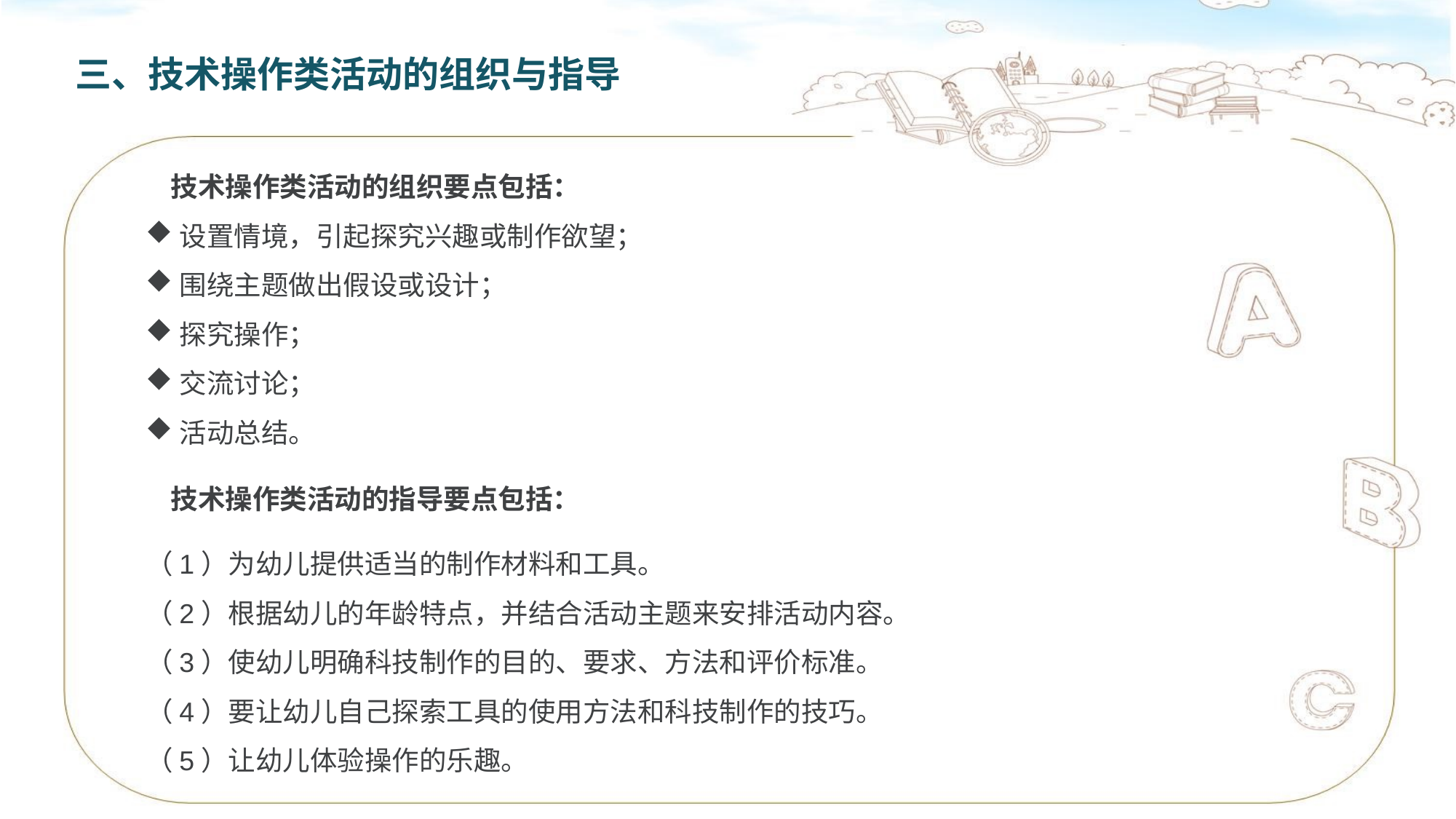

三、技术操作类活动的组织与指导
   技术操作类活动的组织要点包括：
设置情境，引起探究兴趣或制作欲望；
围绕主题做出假设或设计；
探究操作；
交流讨论；
活动总结。
   技术操作类活动的指导要点包括：
（1）为幼儿提供适当的制作材料和工具。
（2）根据幼儿的年龄特点，并结合活动主题来安排活动内容。
（3）使幼儿明确科技制作的目的、要求、方法和评价标准。
（4）要让幼儿自己探索工具的使用方法和科技制作的技巧。
（5）让幼儿体验操作的乐趣。